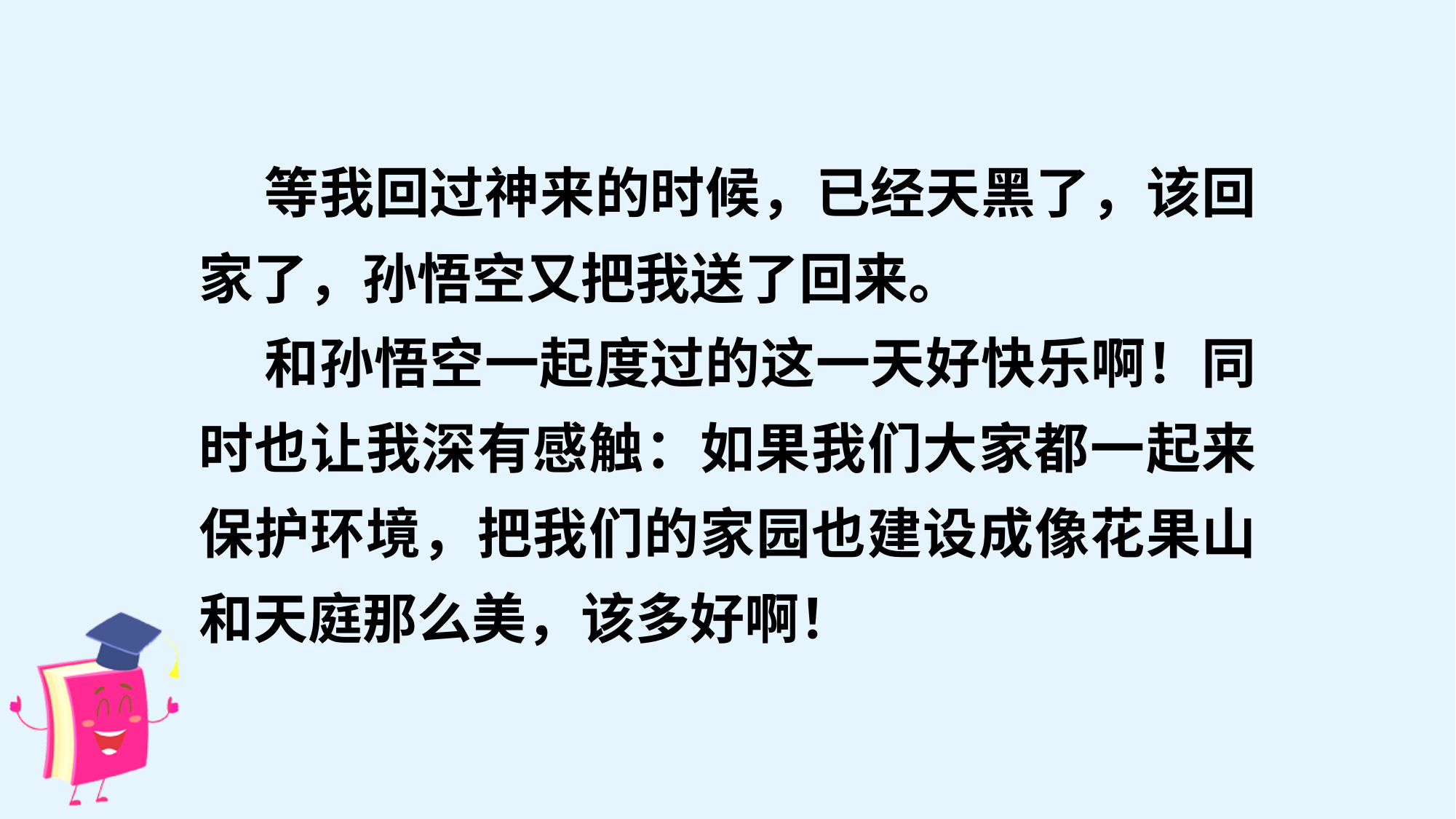

等我回过神来的时候，已经天黑了，该回家了，孙悟空又把我送了回来。
    和孙悟空一起度过的这一天好快乐啊！同时也让我深有感触：如果我们大家都一起来保护环境，把我们的家园也建设成像花果山和天庭那么美，该多好啊！